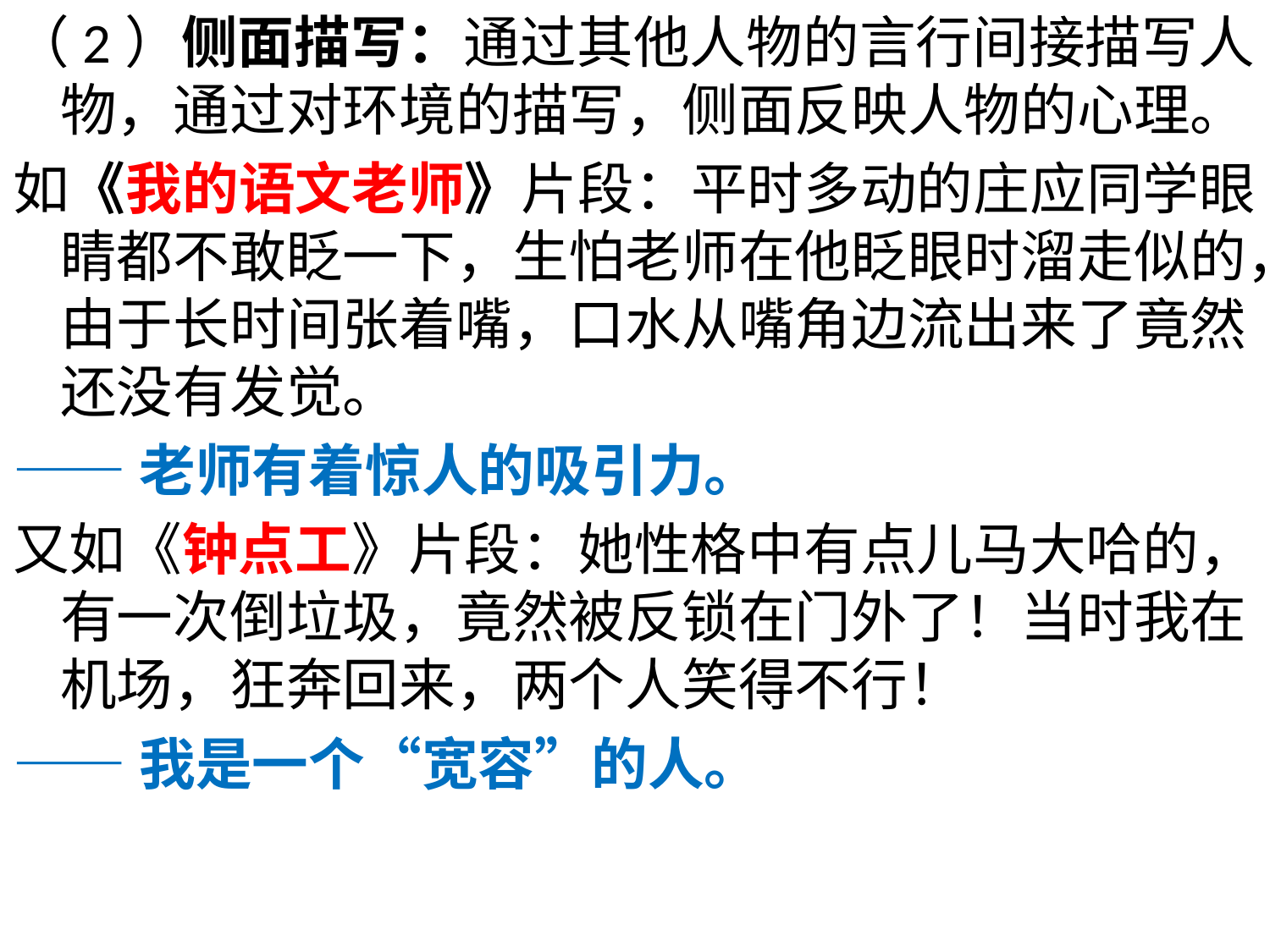

（2）侧面描写：通过其他人物的言行间接描写人物，通过对环境的描写，侧面反映人物的心理。
如《我的语文老师》片段：平时多动的庄应同学眼睛都不敢眨一下，生怕老师在他眨眼时溜走似的，由于长时间张着嘴，口水从嘴角边流出来了竟然还没有发觉。
——老师有着惊人的吸引力。
又如《钟点工》片段：她性格中有点儿马大哈的，有一次倒垃圾，竟然被反锁在门外了！当时我在机场，狂奔回来，两个人笑得不行！
——我是一个“宽容”的人。